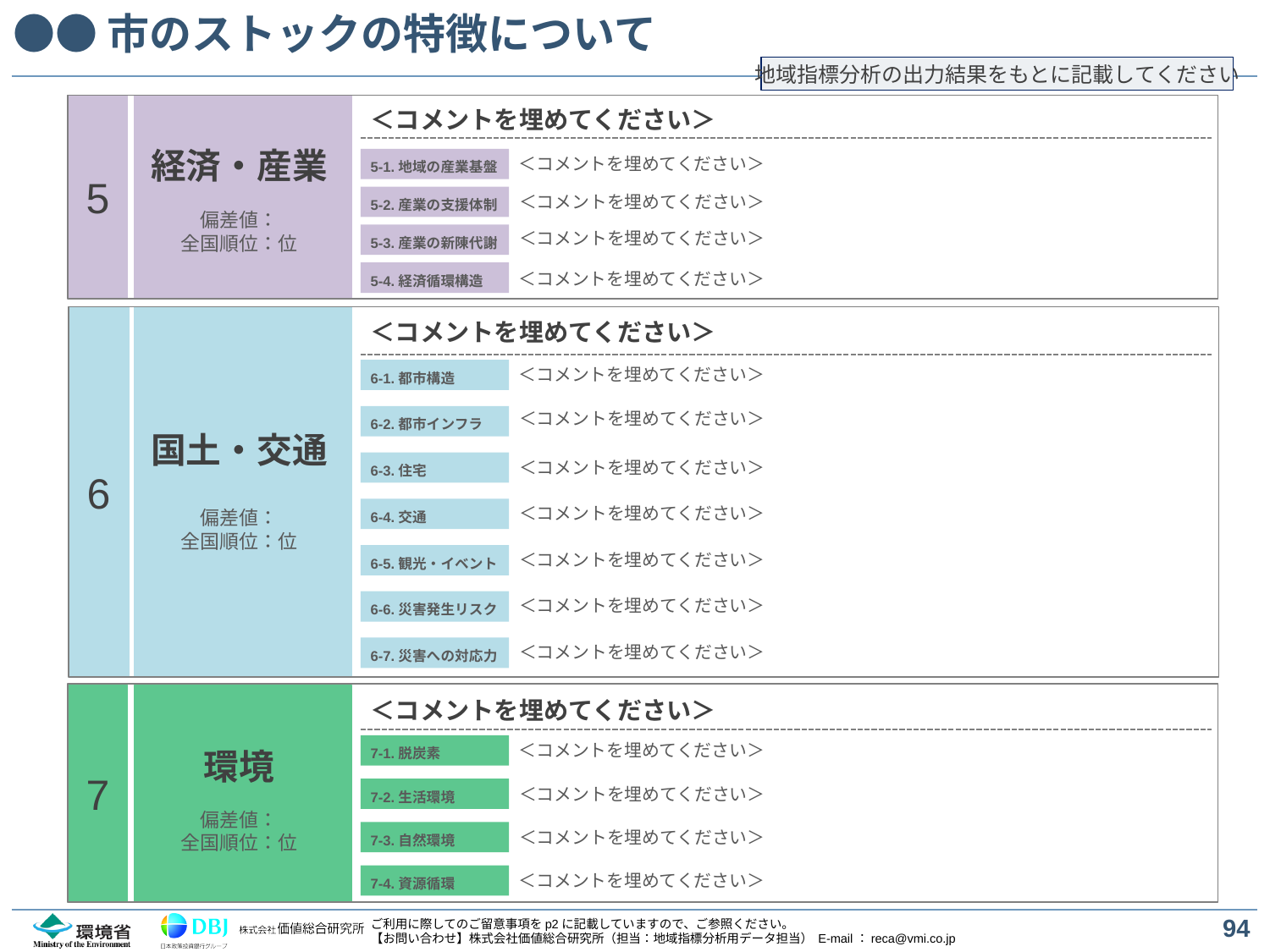

# ●●市のストックの特徴について
地域指標分析の出力結果をもとに記載してください
＜コメントを埋めてください＞
5

経済・産業
＜コメントを埋めてください＞
5-1.地域の産業基盤
＜コメントを埋めてください＞
5-2.産業の支援体制
偏差値：
全国順位：位
＜コメントを埋めてください＞
5-3.産業の新陳代謝
5-4.経済循環構造
＜コメントを埋めてください＞
＜コメントを埋めてください＞
6

6-1.都市構造
＜コメントを埋めてください＞
＜コメントを埋めてください＞
6-2.都市インフラ
国土・交通
＜コメントを埋めてください＞
6-3.住宅
＜コメントを埋めてください＞
6-4.交通
偏差値：
全国順位：位
＜コメントを埋めてください＞
6-5.観光・イベント
＜コメントを埋めてください＞
6-6.災害発生リスク
＜コメントを埋めてください＞
6-7.災害への対応力

7

＜コメントを埋めてください＞
環境
＜コメントを埋めてください＞
7-1.脱炭素
＜コメントを埋めてください＞
7-2.生活環境
偏差値：
全国順位：位
＜コメントを埋めてください＞
7-3.自然環境
＜コメントを埋めてください＞
7-4.資源循環
94